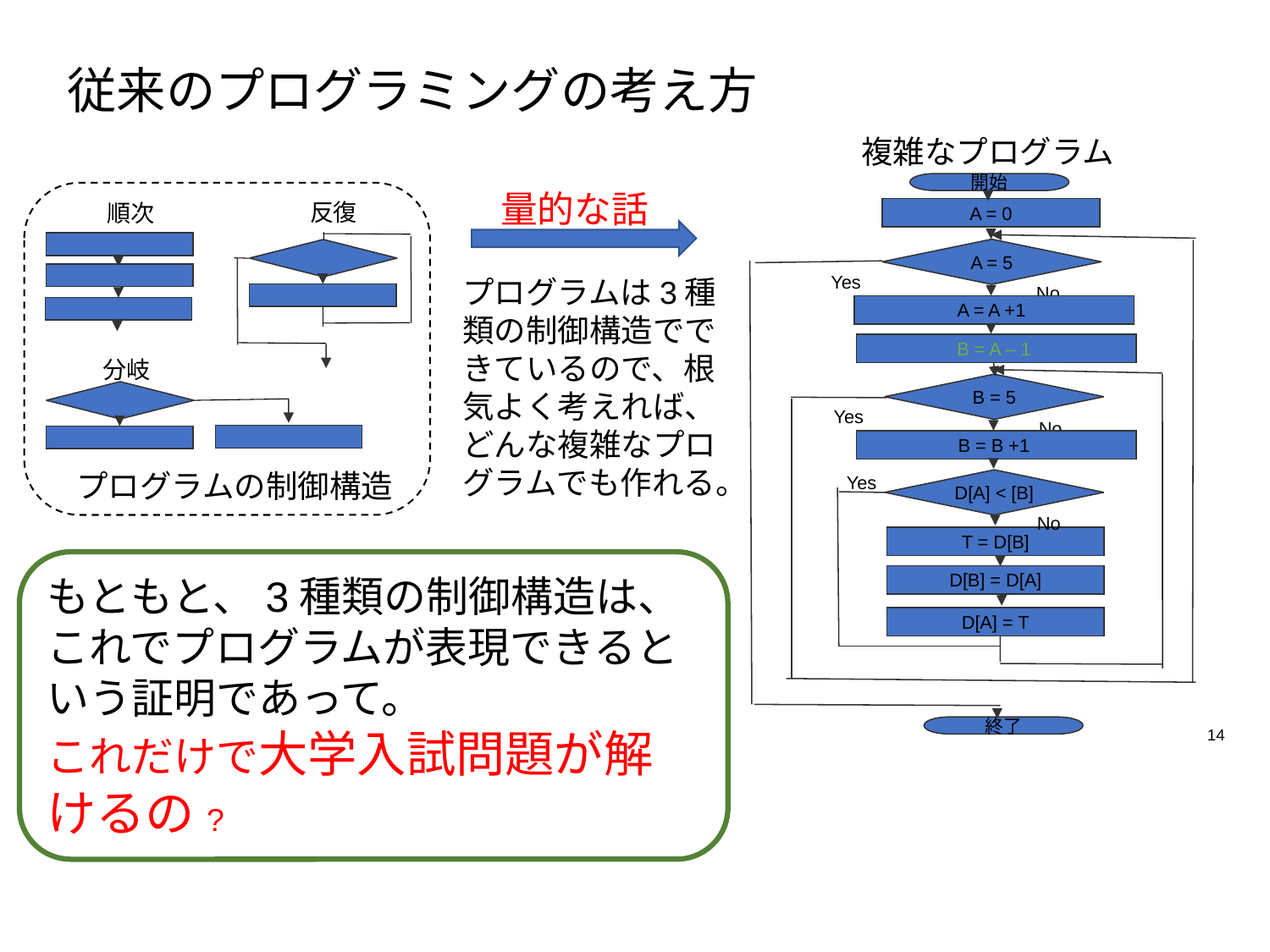

従来のプログラミングの考え方
複雑なプログラム
開始

A = 0

A = 5

Yes
No

A = A +1

B = A – 1

B = 5

Yes

No

B = B +1

Yes
D[A] < [B]

No

T = D[B]

D[B] = D[A]

D[A] = T

終了
量的な話

反復
順次

分岐

プログラムの制御構造

プログラムは3種類の制御構造でできているので、根気よく考えれば、どんな複雑なプログラムでも作れる。
もともと、3種類の制御構造は、これでプログラムが表現できるという証明であって。
これだけで大学入試問題が解けるの?
14